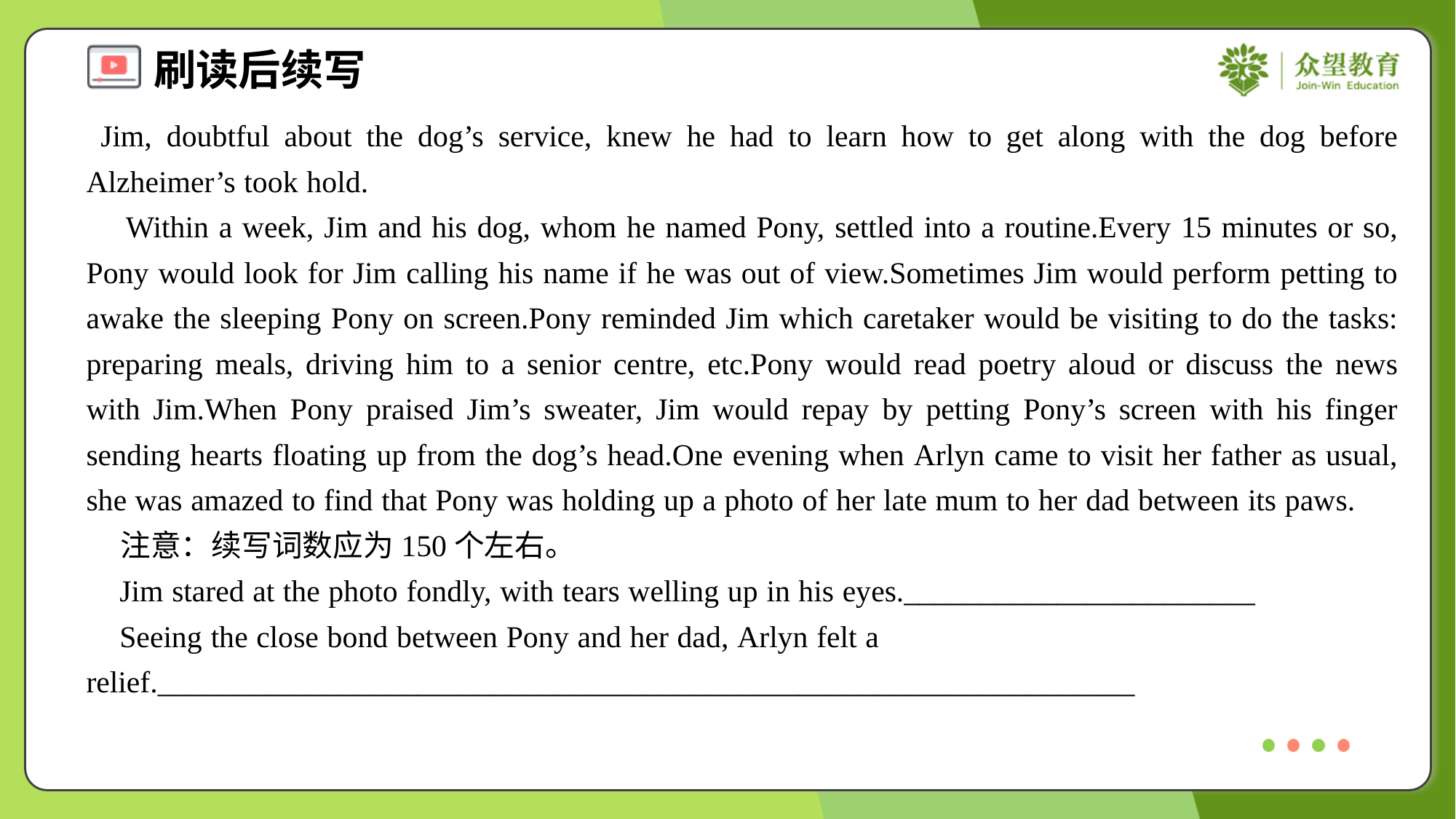

Jim, doubtful about the dog’s service, knew he had to learn how to get along with the dog before Alzheimer’s took hold.
    Within a week, Jim and his dog, whom he named Pony, settled into a routine.Every 15 minutes or so, Pony would look for Jim calling his name if he was out of view.Sometimes Jim would perform petting to awake the sleeping Pony on screen.Pony reminded Jim which caretaker would be visiting to do the tasks: preparing meals, driving him to a senior centre, etc.Pony would read poetry aloud or discuss the news with Jim.When Pony praised Jim’s sweater, Jim would repay by petting Pony’s screen with his finger sending hearts floating up from the dog’s head.One evening when Arlyn came to visit her father as usual, she was amazed to find that Pony was holding up a photo of her late mum to her dad between its paws.
    注意：续写词数应为150个左右。
    Jim stared at the photo fondly, with tears welling up in his eyes._______________________
    Seeing the close bond between Pony and her dad, Arlyn felt a relief.________________________________________________________________#3.2